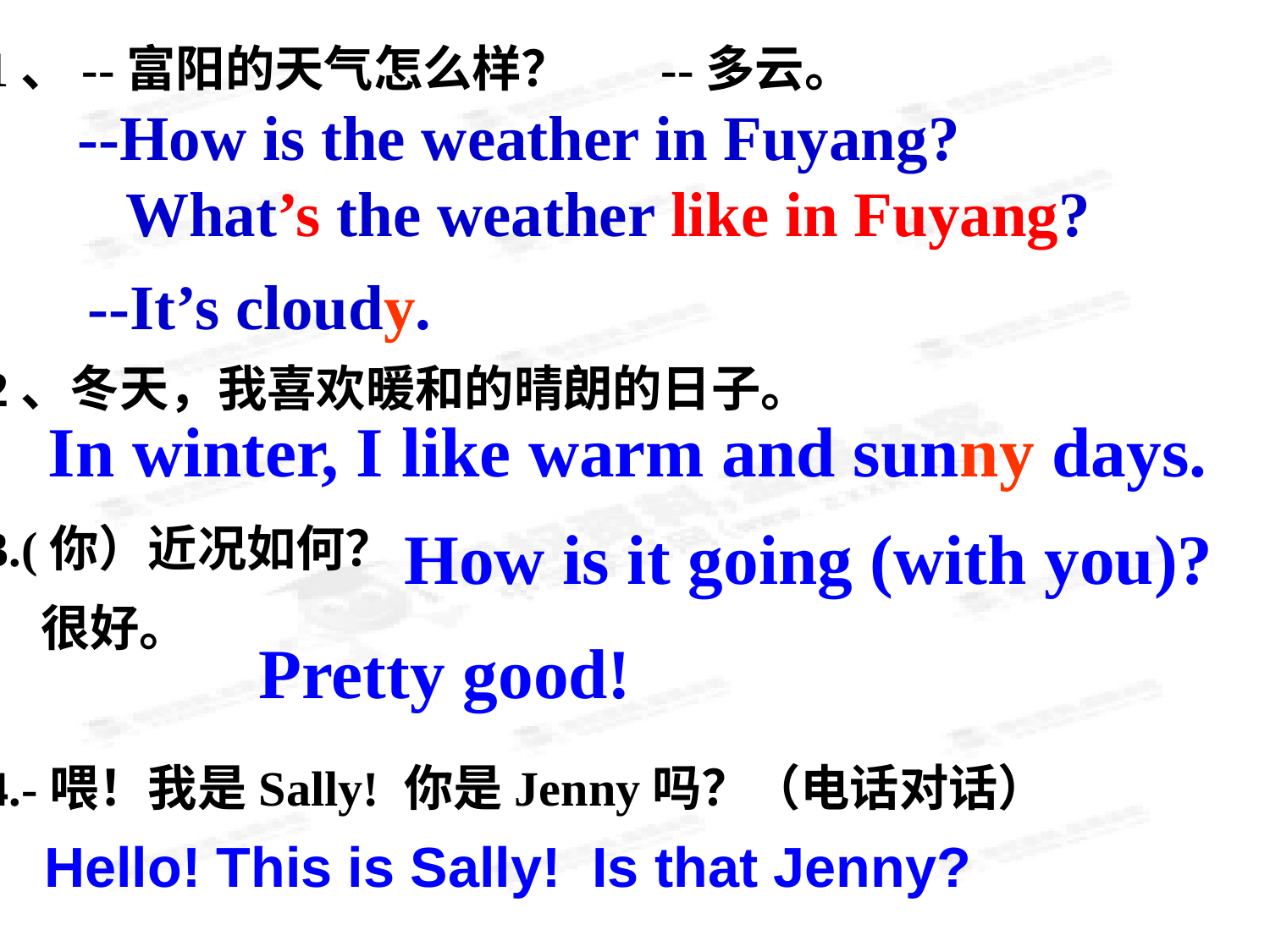

1、--富阳的天气怎么样？       --多云。

2、冬天，我喜欢暖和的晴朗的日子。

3.(你）近况如何？
    很好。

4.-喂！我是Sally! 你是Jenny吗？（电话对话）

--How is the weather in Fuyang?
   What’s the weather like in Fuyang?
--It’s cloudy.
In winter, I like warm and sunny days.
How is it going (with you)?
 Pretty good!
Hello! This is Sally!  Is that Jenny?组.卷.网